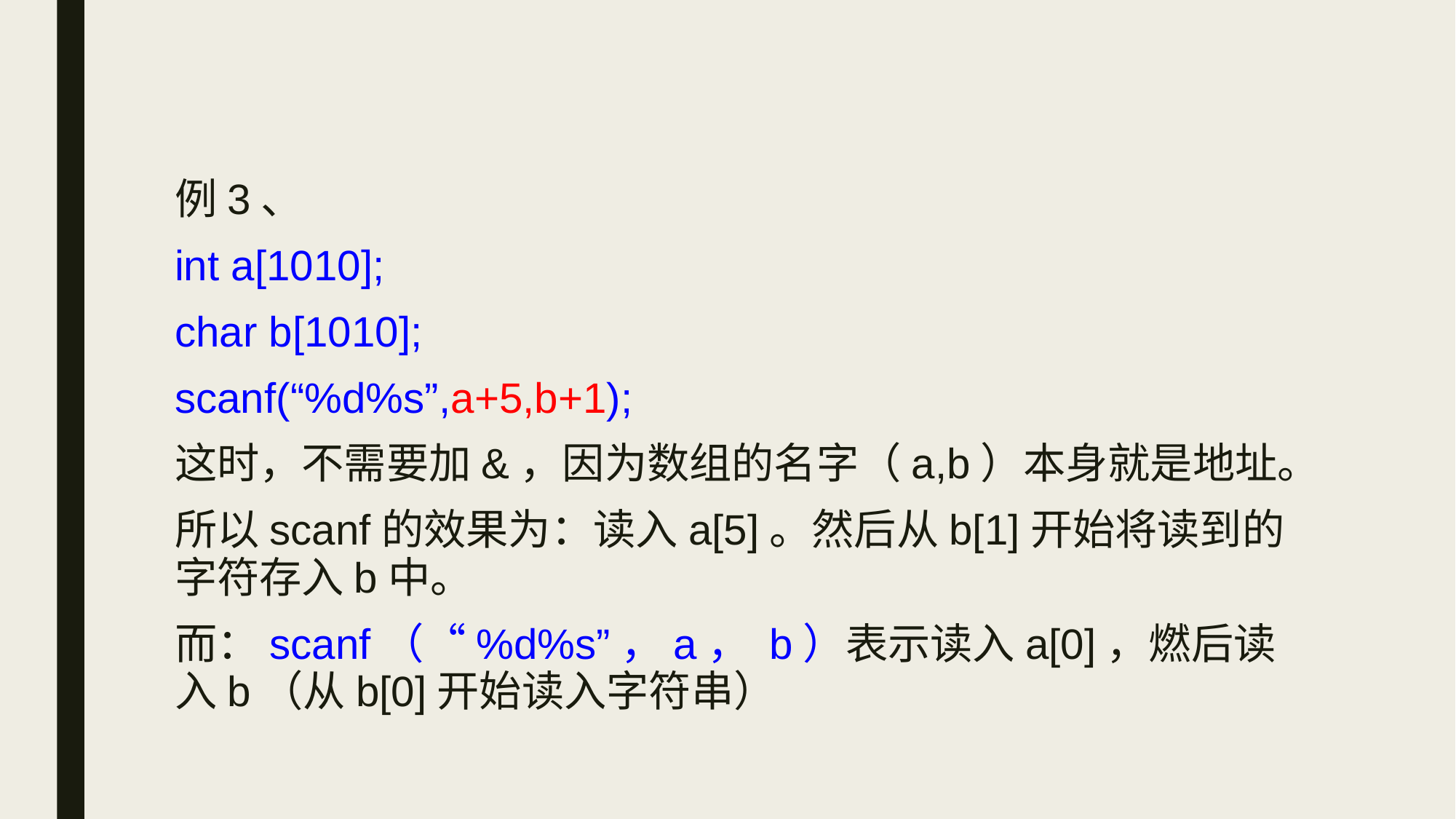

例3、
int a[1010];
char b[1010];
scanf(“%d%s”,a+5,b+1);
这时，不需要加&，因为数组的名字（a,b）本身就是地址。
所以scanf的效果为：读入a[5]。然后从b[1]开始将读到的字符存入b中。
而：scanf（“%d%s”，a， b）表示读入a[0]，燃后读入b（从b[0]开始读入字符串）